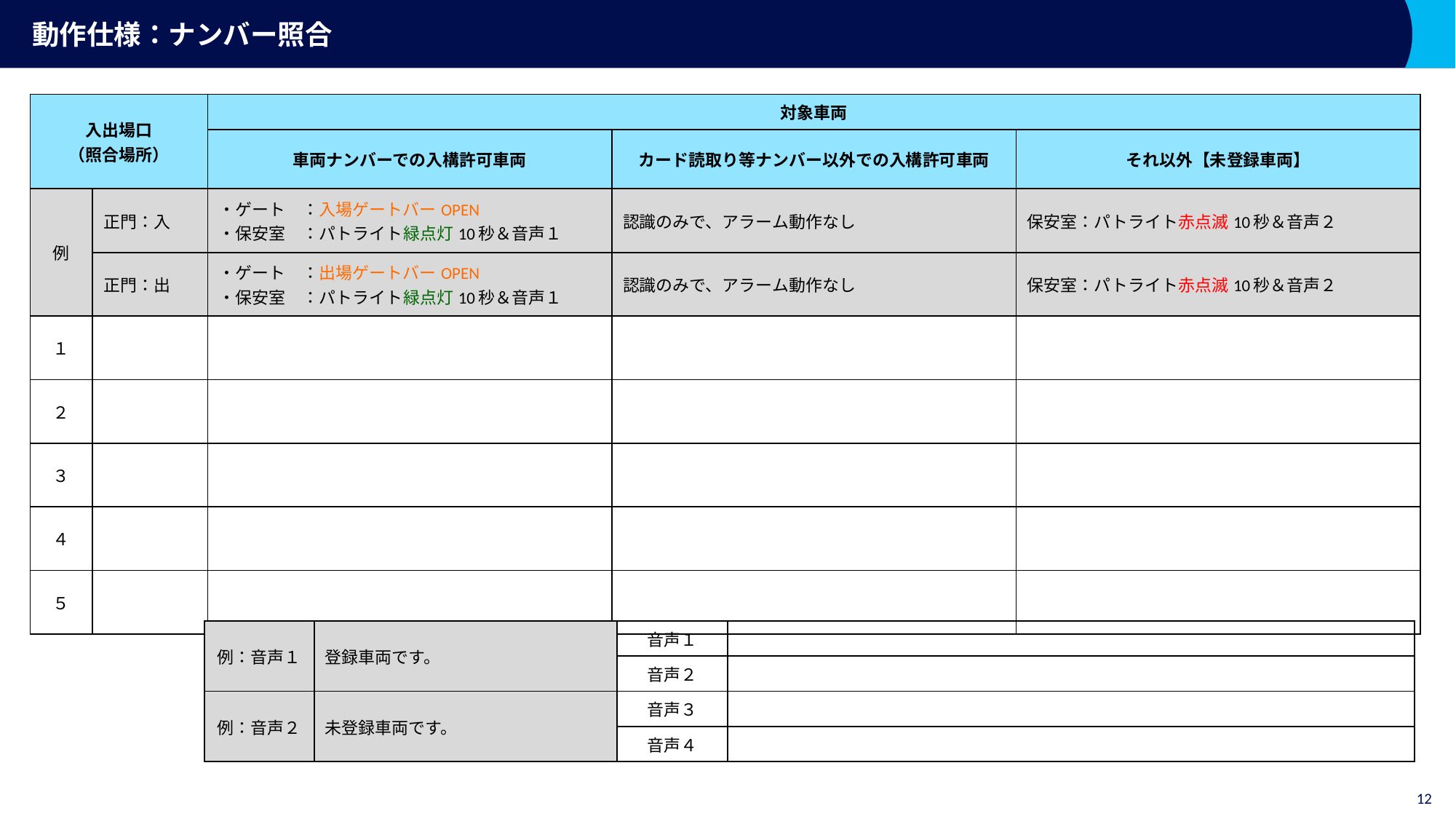

# 動作仕様：ナンバー照合
| 入出場口 （照合場所） |  | 対象車両 |  |  |
| --- | --- | --- | --- | --- |
|  |  | 車両ナンバーでの入構許可車両 | カード読取り等ナンバー以外での入構許可車両 | それ以外【未登録車両】 |
| 例 | 正門：入 | ・ゲート　：入場ゲートバーOPEN ・保安室　：パトライト緑点灯10秒＆音声１ | 認識のみで、アラーム動作なし | 保安室：パトライト赤点滅10秒＆音声２ |
|  | 正門：出 | ・ゲート　：出場ゲートバーOPEN ・保安室　：パトライト緑点灯10秒＆音声１ | 認識のみで、アラーム動作なし | 保安室：パトライト赤点滅10秒＆音声２ |
| １ |  |  |  |  |
| ２ |  |  |  |  |
| ３ |  |  |  |  |
| ４ |  |  |  |  |
| ５ |  |  |  |  |
| 例：音声１ | 登録車両です。 | 音声１ |  |
| --- | --- | --- | --- |
|  |  | 音声２ |  |
| 例：音声２ | 未登録車両です。 | 音声３ |  |
|  |  | 音声４ |  |